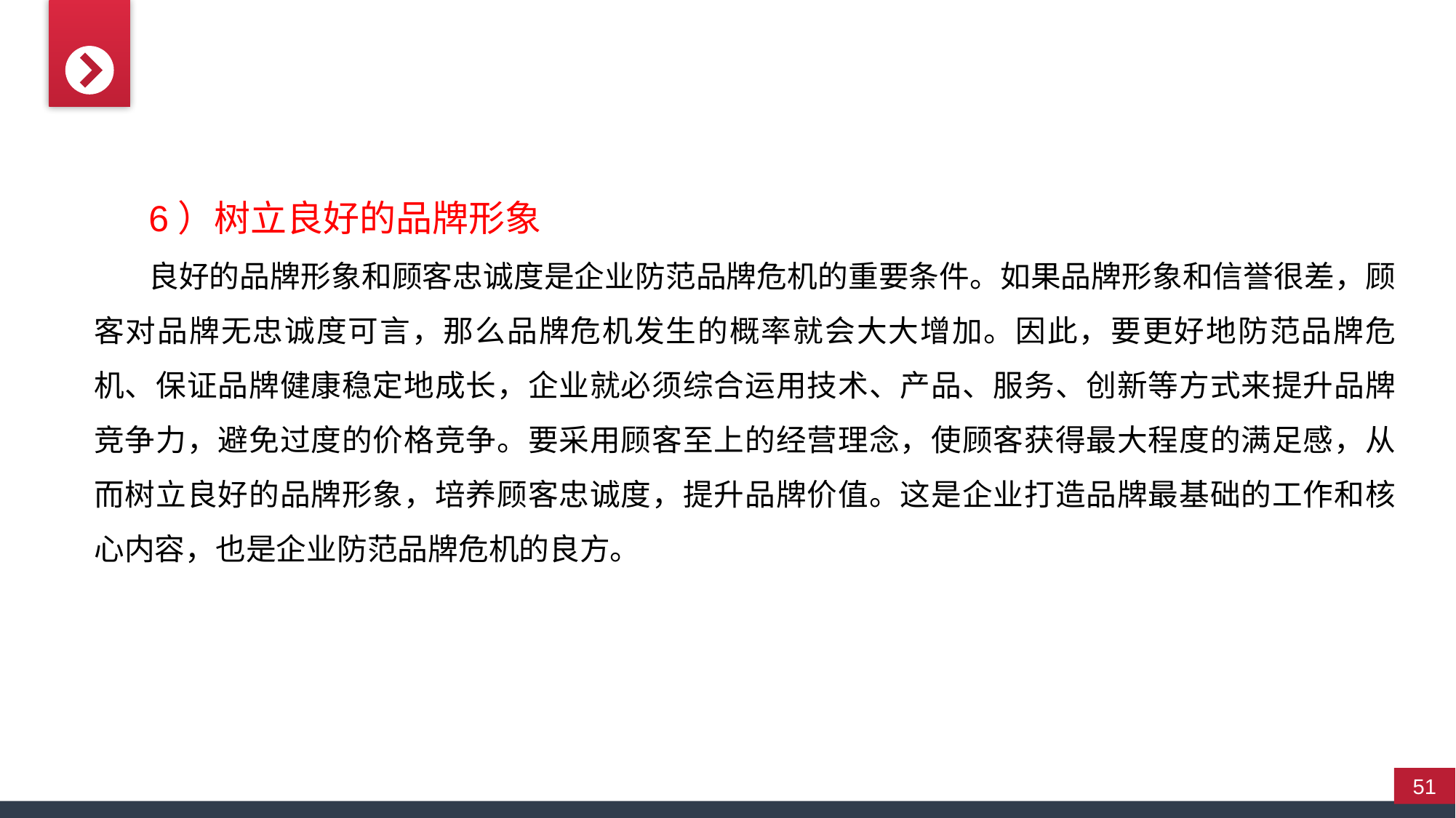

6）树立良好的品牌形象
良好的品牌形象和顾客忠诚度是企业防范品牌危机的重要条件。如果品牌形象和信誉很差，顾客对品牌无忠诚度可言，那么品牌危机发生的概率就会大大增加。因此，要更好地防范品牌危机、保证品牌健康稳定地成长，企业就必须综合运用技术、产品、服务、创新等方式来提升品牌竞争力，避免过度的价格竞争。要采用顾客至上的经营理念，使顾客获得最大程度的满足感，从而树立良好的品牌形象，培养顾客忠诚度，提升品牌价值。这是企业打造品牌最基础的工作和核心内容，也是企业防范品牌危机的良方。